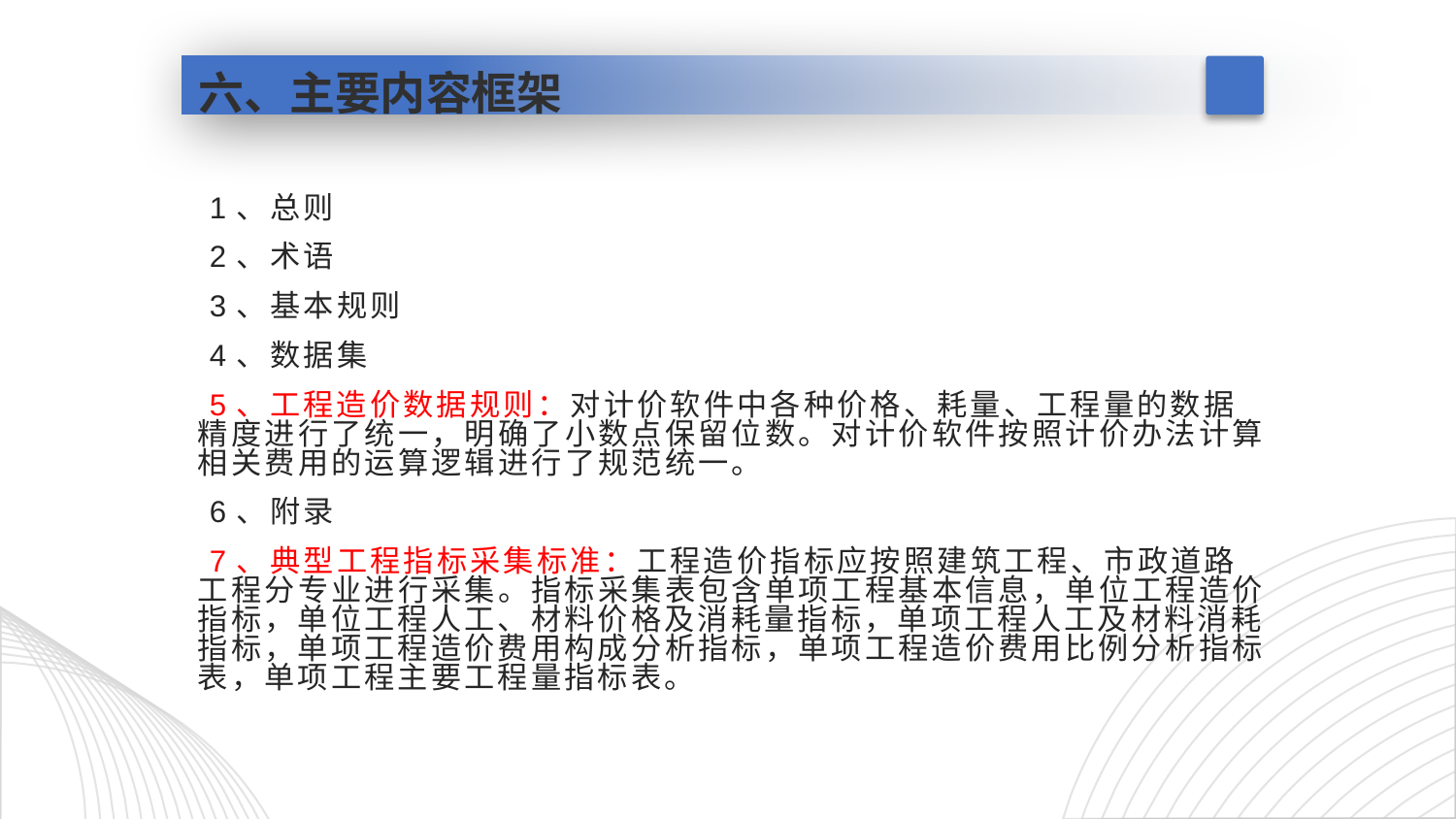

# 六、主要内容框架

 1、总则
 2、术语
 3、基本规则
 4、数据集
 5、工程造价数据规则：对计价软件中各种价格、耗量、工程量的数据精度进行了统一，明确了小数点保留位数。对计价软件按照计价办法计算相关费用的运算逻辑进行了规范统一。
 6、附录
 7、典型工程指标采集标准：工程造价指标应按照建筑工程、市政道路工程分专业进行采集。指标采集表包含单项工程基本信息，单位工程造价指标，单位工程人工、材料价格及消耗量指标，单项工程人工及材料消耗指标，单项工程造价费用构成分析指标，单项工程造价费用比例分析指标表，单项工程主要工程量指标表。